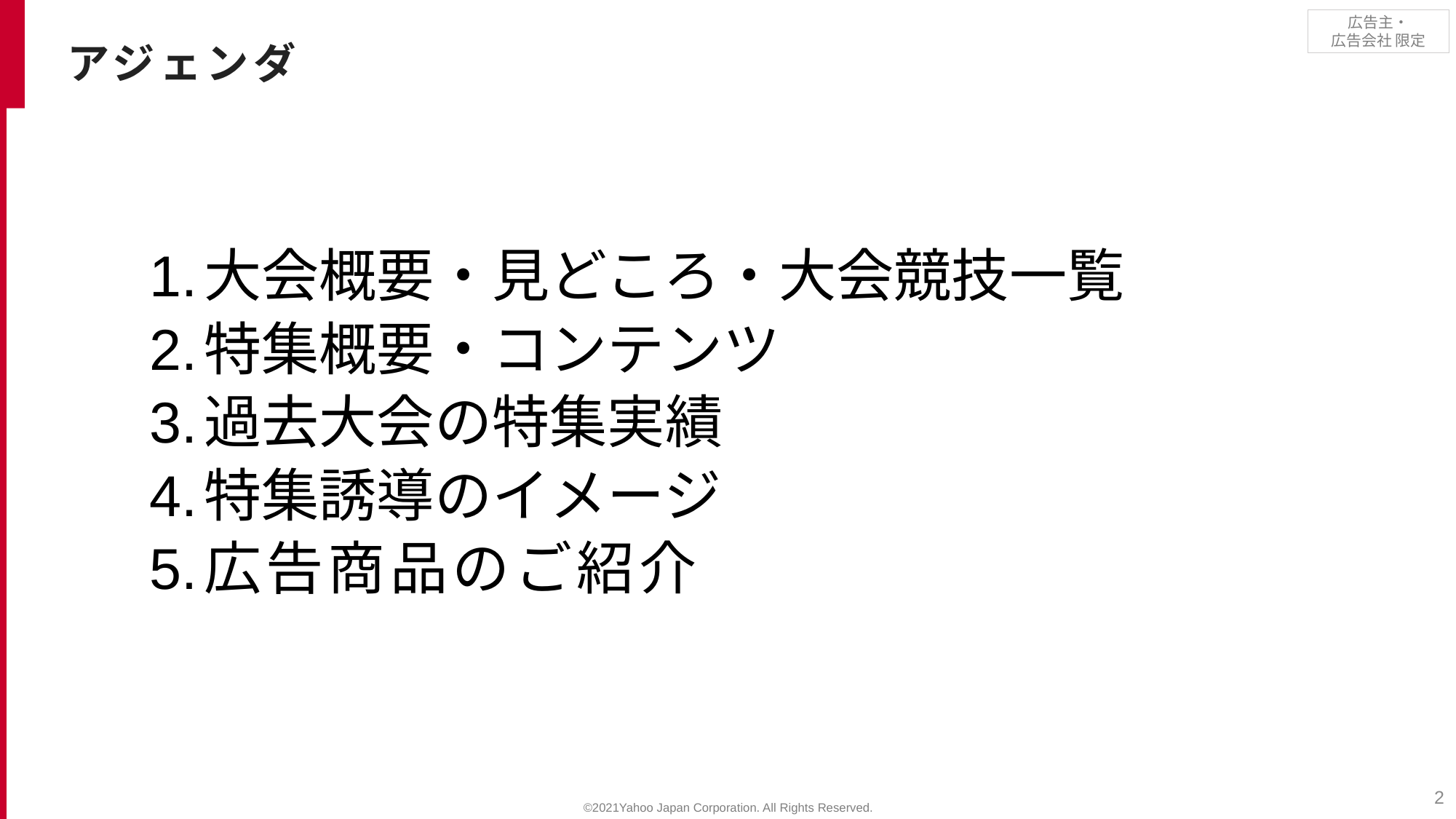

アジェンダ
大会概要・見どころ・大会競技一覧
特集概要・コンテンツ
過去大会の特集実績
特集誘導のイメージ
広告商品のご紹介
2